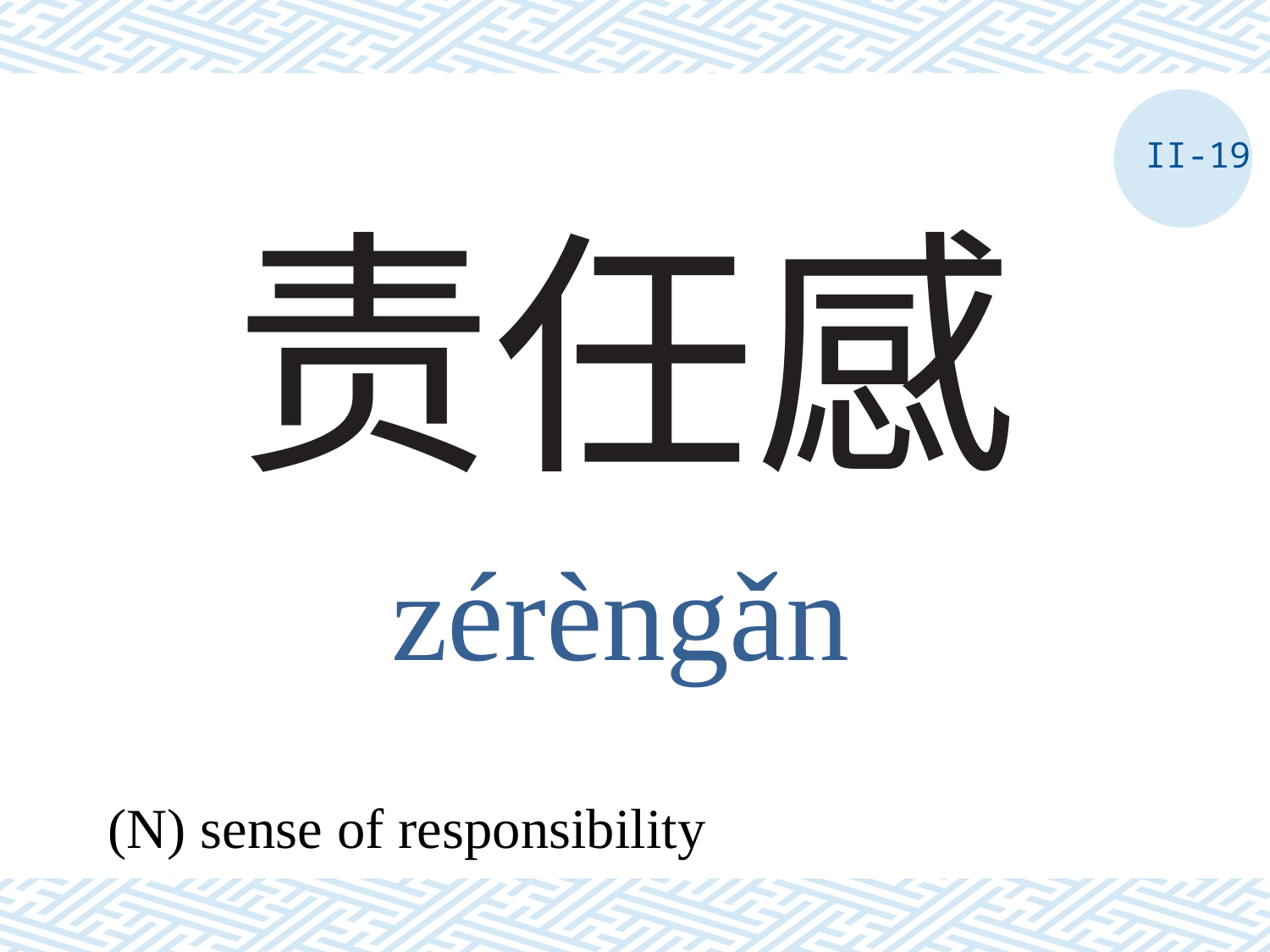

II-19

# 责任感
zérèngǎn
(N) sense of responsibility